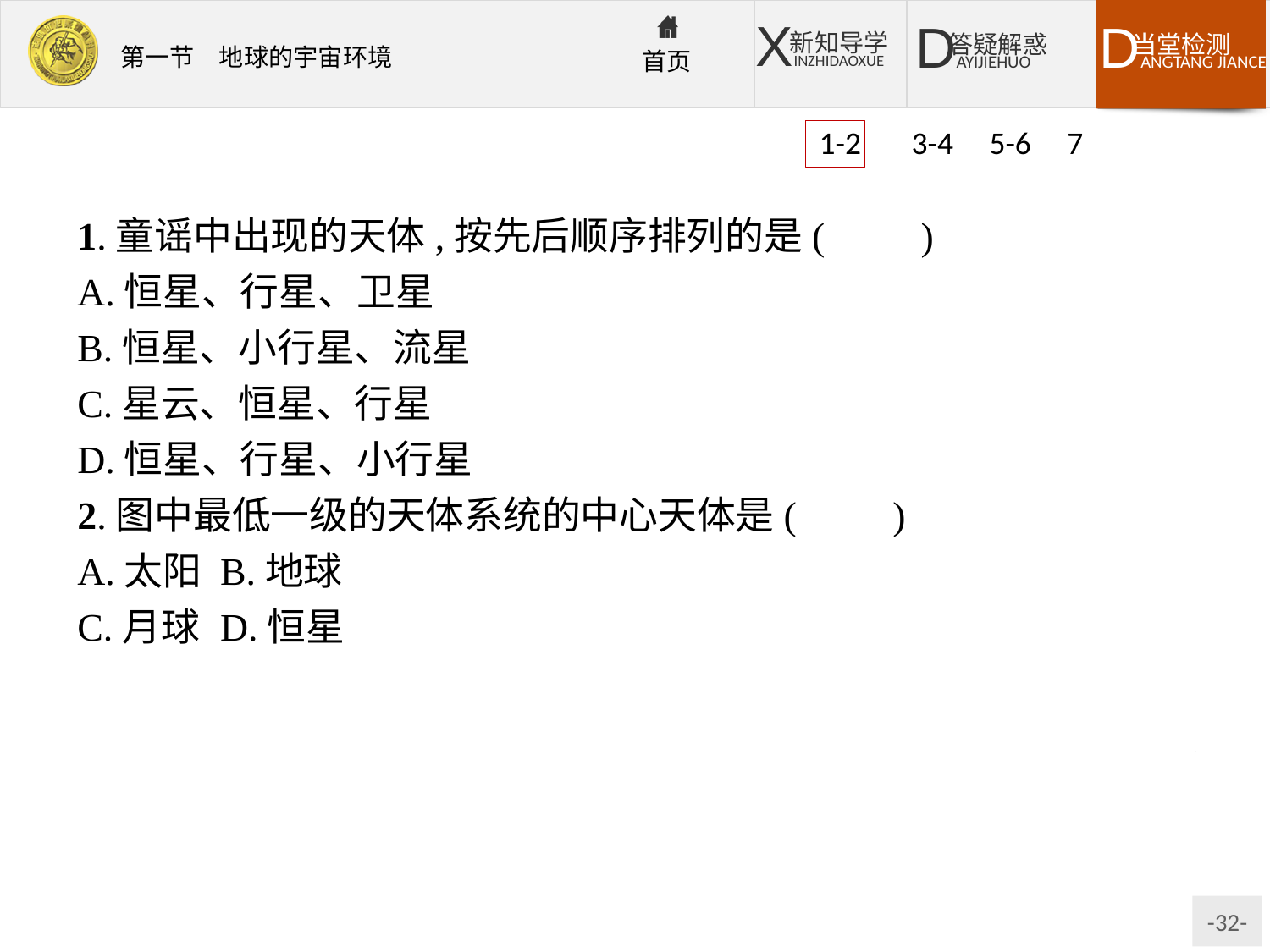

1-2       3-4     5-6     7

1.童谣中出现的天体,按先后顺序排列的是(　　)
A.恒星、行星、卫星
B.恒星、小行星、流星
C.星云、恒星、行星
D.恒星、行星、小行星
2.图中最低一级的天体系统的中心天体是(　　)
A.太阳	B.地球
C.月球	D.恒星
解析:童谣中出现的天体有太阳(属于恒星)、地球(属于行星)、月球(属于卫星)。图中的天体系统有太阳系和地月系两级,地月系是最低一级的天体系统,地球是其中心天体。
答案:1.A　2.B